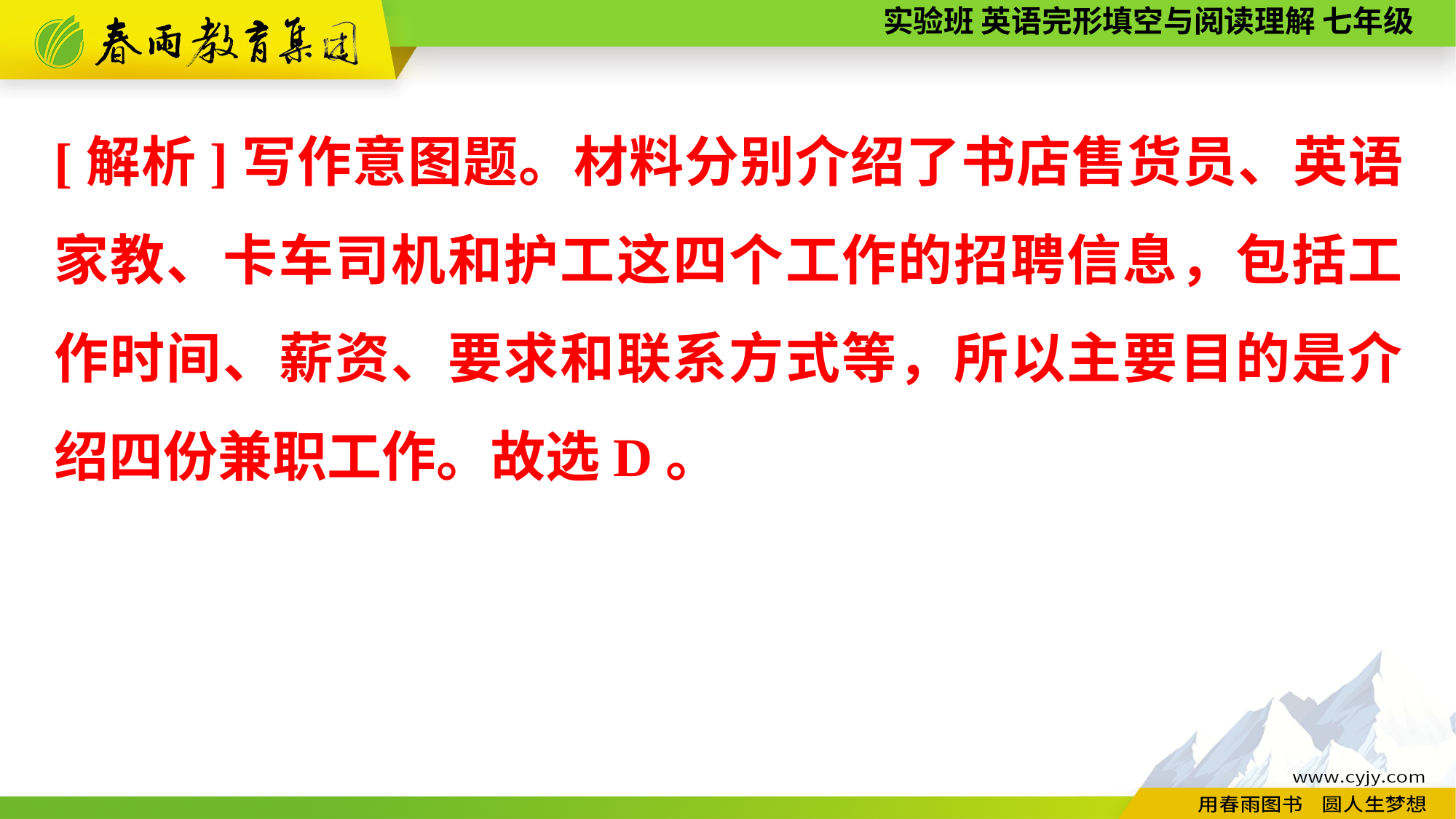

[解析]写作意图题。材料分别介绍了书店售货员、英语家教、卡车司机和护工这四个工作的招聘信息，包括工作时间、薪资、要求和联系方式等，所以主要目的是介绍四份兼职工作。故选D。